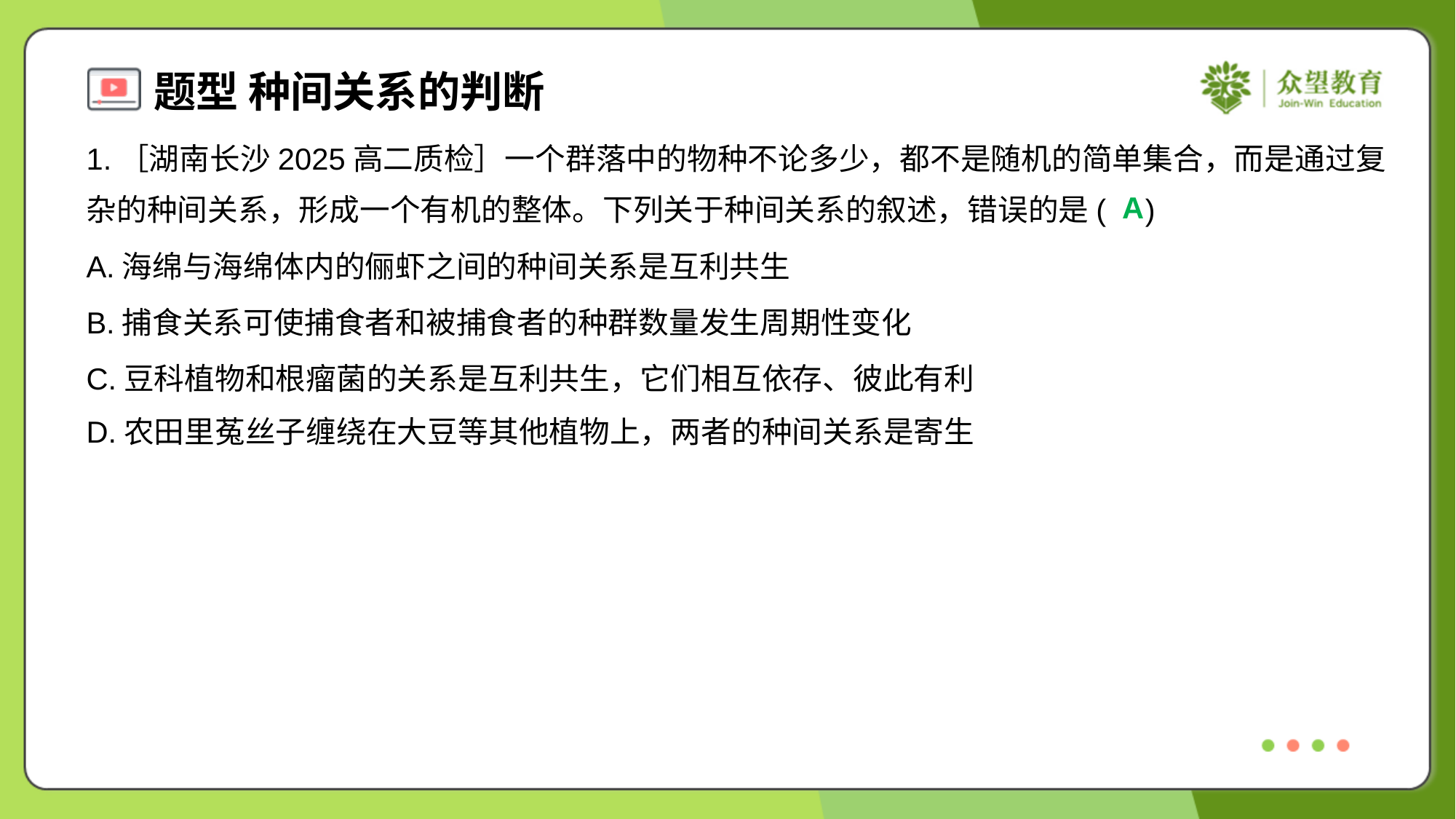

1.［湖南长沙2025高二质检］一个群落中的物种不论多少，都不是随机的简单集合，而是通过复
杂的种间关系，形成一个有机的整体。下列关于种间关系的叙述，错误的是(     )
A
A.海绵与海绵体内的俪虾之间的种间关系是互利共生
B.捕食关系可使捕食者和被捕食者的种群数量发生周期性变化
C.豆科植物和根瘤菌的关系是互利共生，它们相互依存、彼此有利
D.农田里菟丝子缠绕在大豆等其他植物上，两者的种间关系是寄生